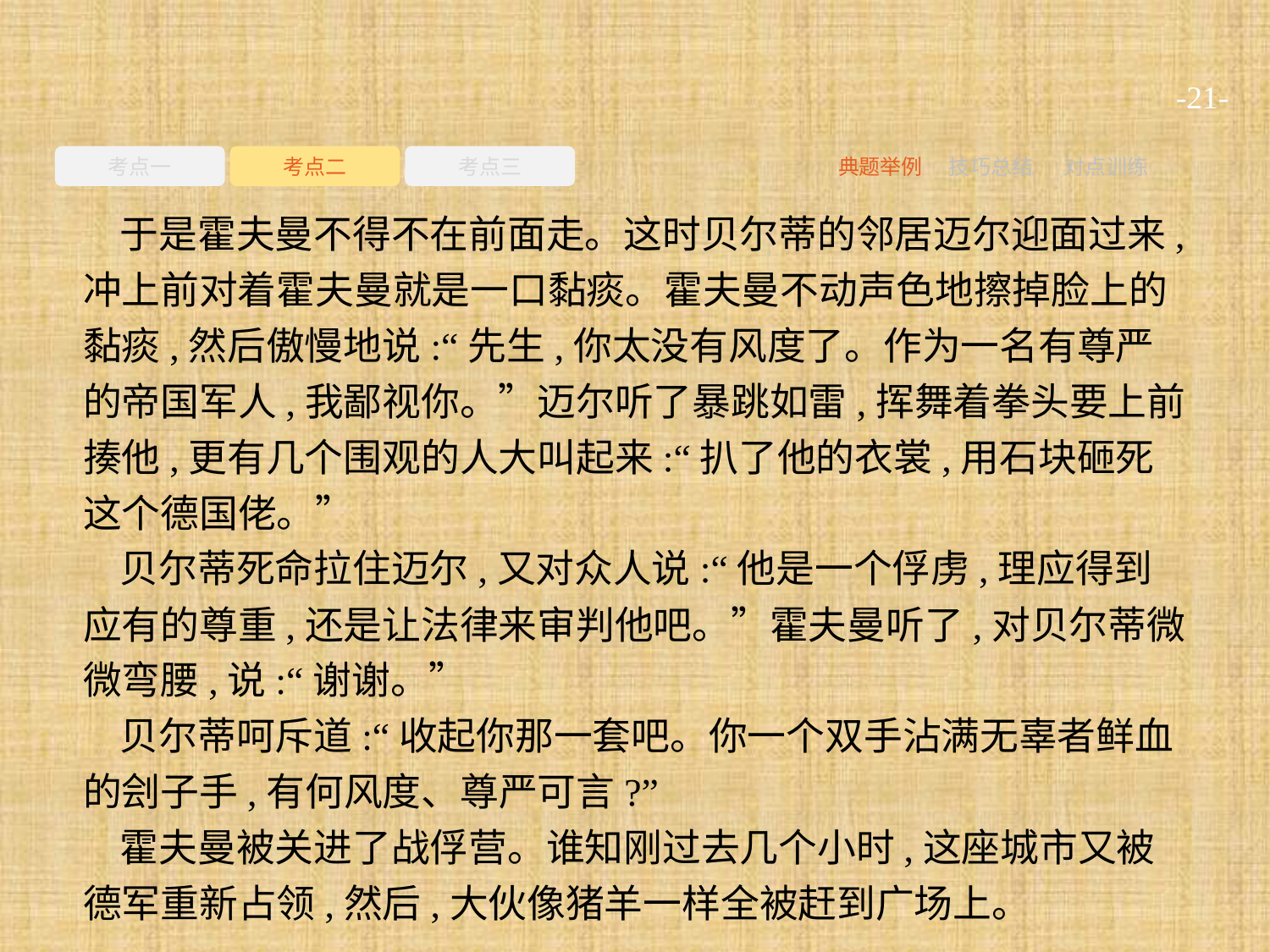

-21-
考点一
考点二
考点三
典题举例
技巧总结
对点训练
于是霍夫曼不得不在前面走。这时贝尔蒂的邻居迈尔迎面过来,冲上前对着霍夫曼就是一口黏痰。霍夫曼不动声色地擦掉脸上的黏痰,然后傲慢地说:“先生,你太没有风度了。作为一名有尊严的帝国军人,我鄙视你。”迈尔听了暴跳如雷,挥舞着拳头要上前揍他,更有几个围观的人大叫起来:“扒了他的衣裳,用石块砸死这个德国佬。”
贝尔蒂死命拉住迈尔,又对众人说:“他是一个俘虏,理应得到应有的尊重,还是让法律来审判他吧。”霍夫曼听了,对贝尔蒂微微弯腰,说:“谢谢。”
贝尔蒂呵斥道:“收起你那一套吧。你一个双手沾满无辜者鲜血的刽子手,有何风度、尊严可言?”
霍夫曼被关进了战俘营。谁知刚过去几个小时,这座城市又被德军重新占领,然后,大伙像猪羊一样全被赶到广场上。